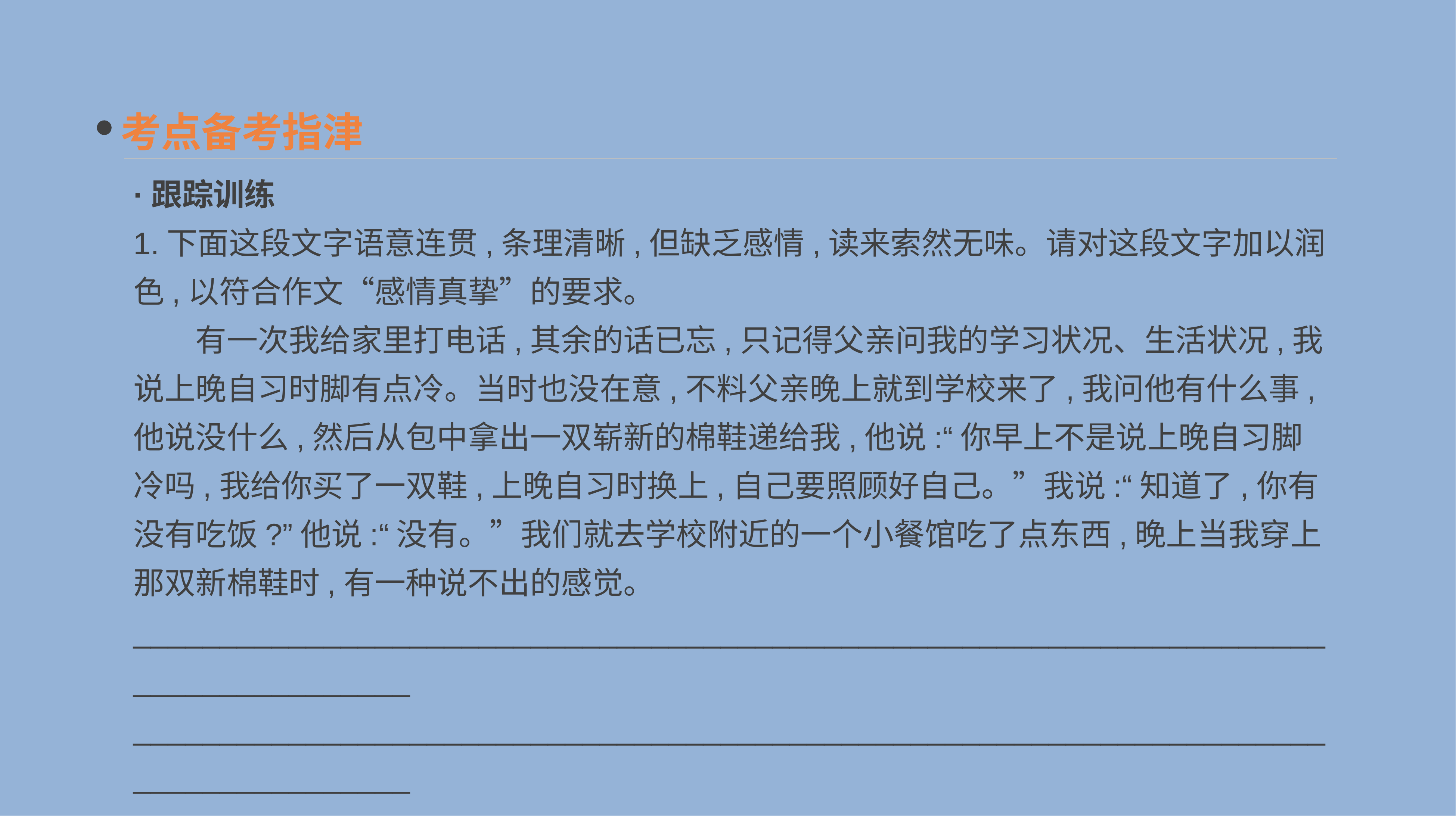

考点备考指津

·跟踪训练
1.下面这段文字语意连贯,条理清晰,但缺乏感情,读来索然无味。请对这段文字加以润色,以符合作文“感情真挚”的要求。
　　有一次我给家里打电话,其余的话已忘,只记得父亲问我的学习状况、生活状况,我说上晚自习时脚有点冷。当时也没在意,不料父亲晚上就到学校来了,我问他有什么事,他说没什么,然后从包中拿出一双崭新的棉鞋递给我,他说:“你早上不是说上晚自习脚冷吗,我给你买了一双鞋,上晚自习时换上,自己要照顾好自己。”我说:“知道了,你有没有吃饭?”他说:“没有。”我们就去学校附近的一个小餐馆吃了点东西,晚上当我穿上那双新棉鞋时,有一种说不出的感觉。
_____________________________________________________________________________________ _____________________________________________________________________________________